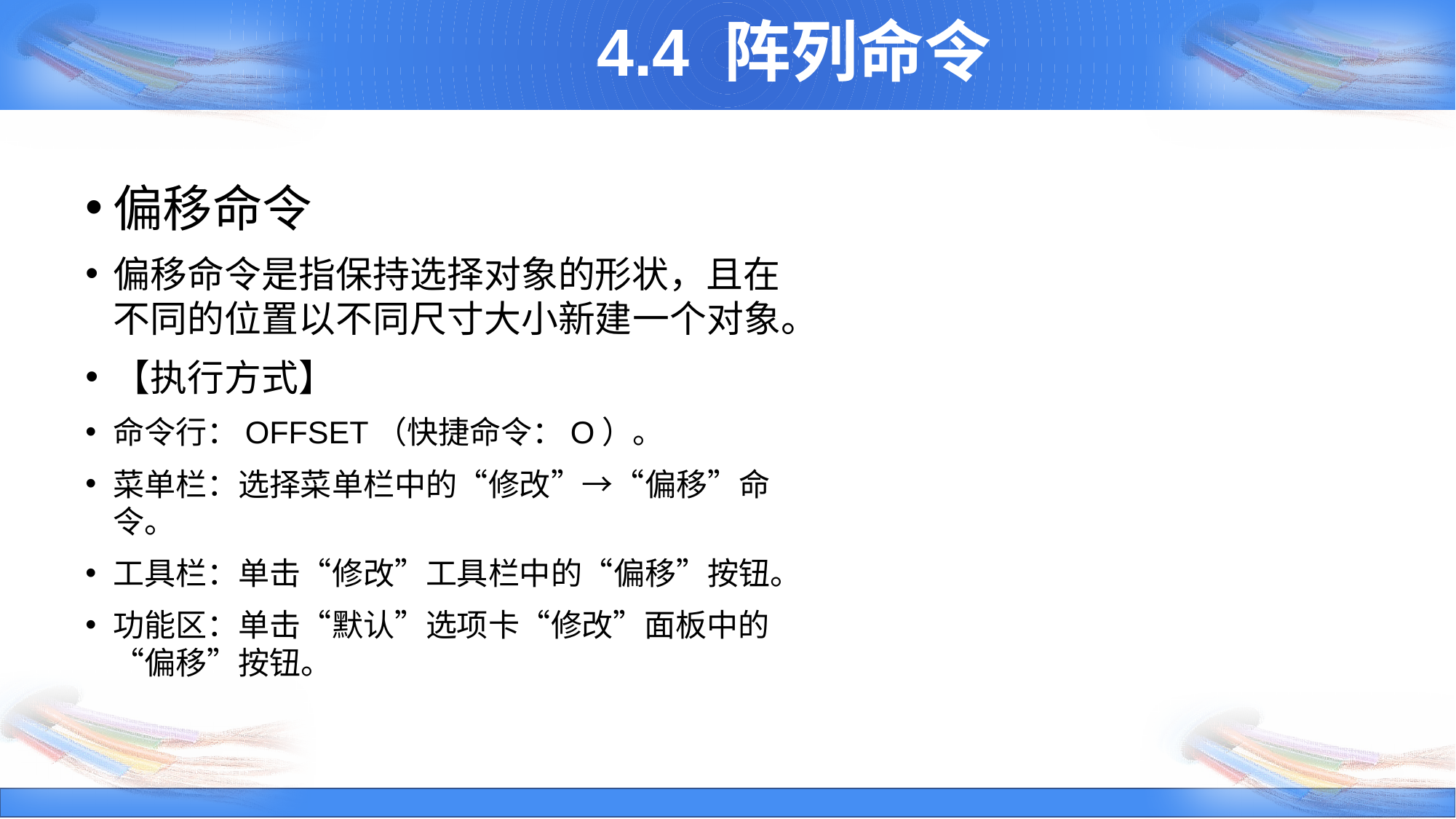

4.4 阵列命令
偏移命令
偏移命令是指保持选择对象的形状，且在不同的位置以不同尺寸大小新建一个对象。
【执行方式】
命令行：OFFSET（快捷命令：O）。
菜单栏：选择菜单栏中的“修改”→“偏移”命令。
工具栏：单击“修改”工具栏中的“偏移”按钮。
功能区：单击“默认”选项卡“修改”面板中的“偏移”按钮。